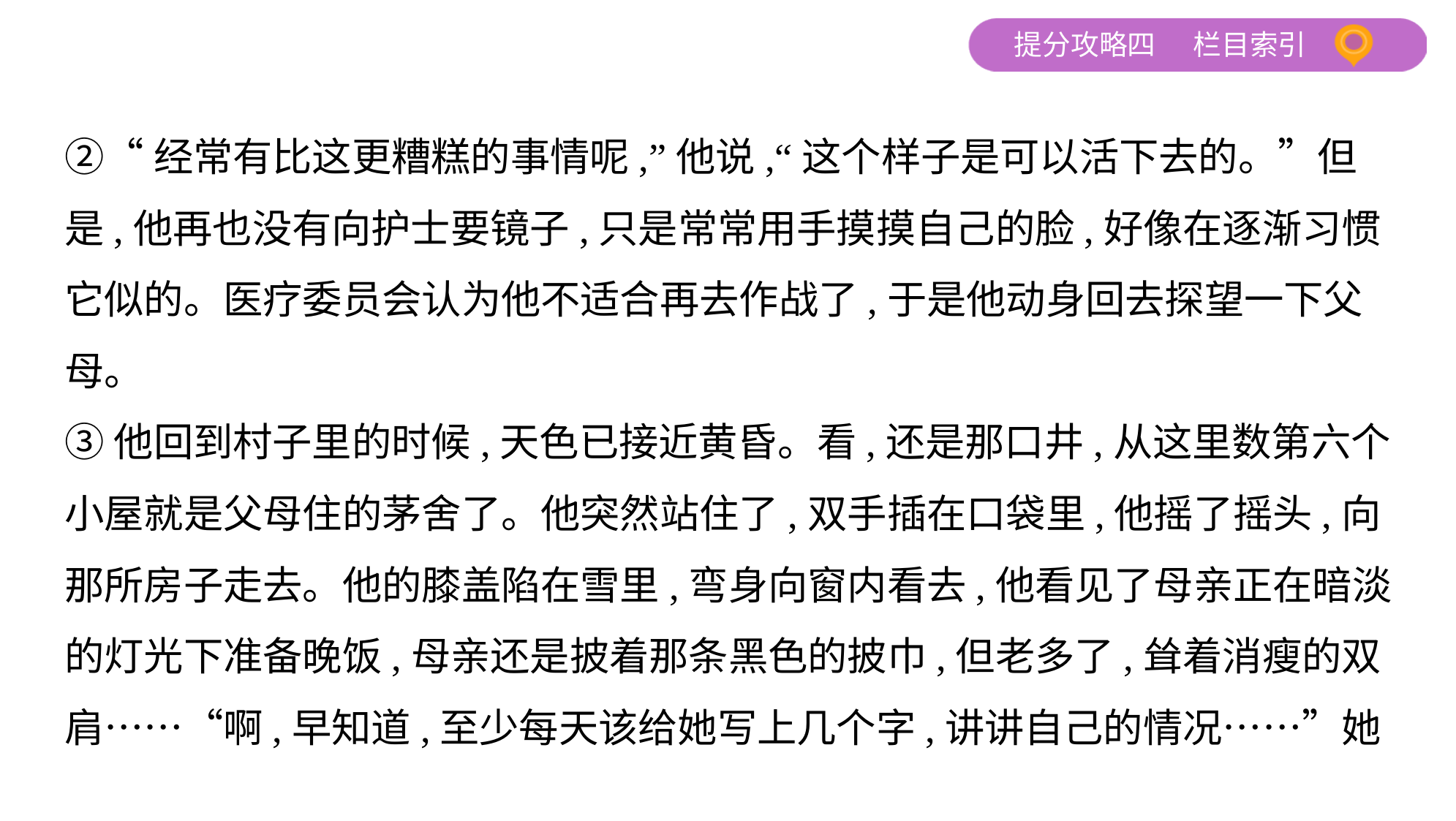

②“经常有比这更糟糕的事情呢,”他说,“这个样子是可以活下去的。”但
是,他再也没有向护士要镜子,只是常常用手摸摸自己的脸,好像在逐渐习惯
它似的。医疗委员会认为他不适合再去作战了,于是他动身回去探望一下父
母。
③他回到村子里的时候,天色已接近黄昏。看,还是那口井,从这里数第六个
小屋就是父母住的茅舍了。他突然站住了,双手插在口袋里,他摇了摇头,向
那所房子走去。他的膝盖陷在雪里,弯身向窗内看去,他看见了母亲正在暗淡
的灯光下准备晚饭,母亲还是披着那条黑色的披巾,但老多了,耸着消瘦的双
肩……“啊,早知道,至少每天该给她写上几个字,讲讲自己的情况……”她